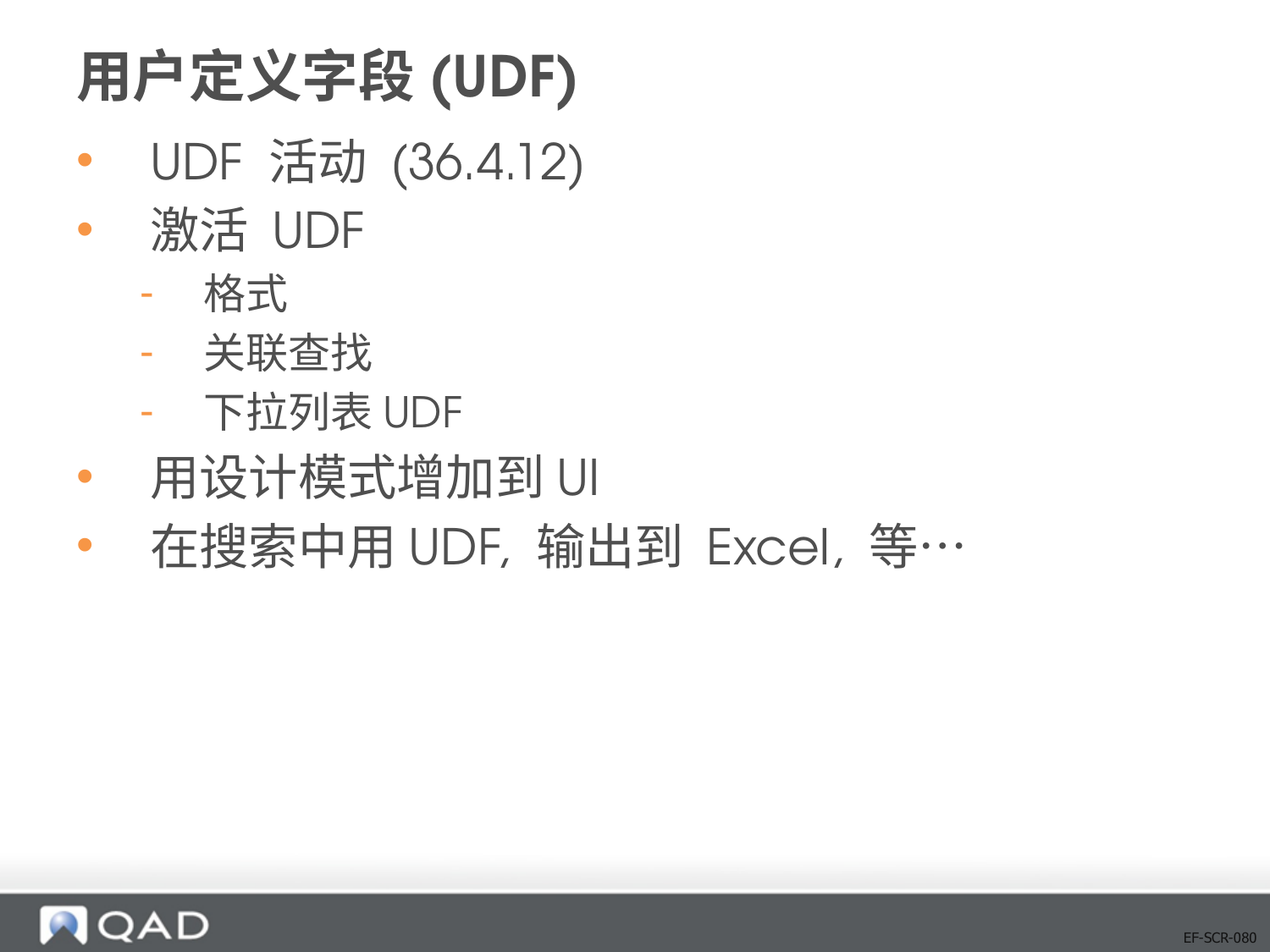

# 用户定义字段(UDF)
UDF 活动 (36.4.12)
激活 UDF
格式
关联查找
下拉列表UDF
用设计模式增加到UI
在搜索中用UDF, 输出到 Excel, 等…
EF-SCR-080